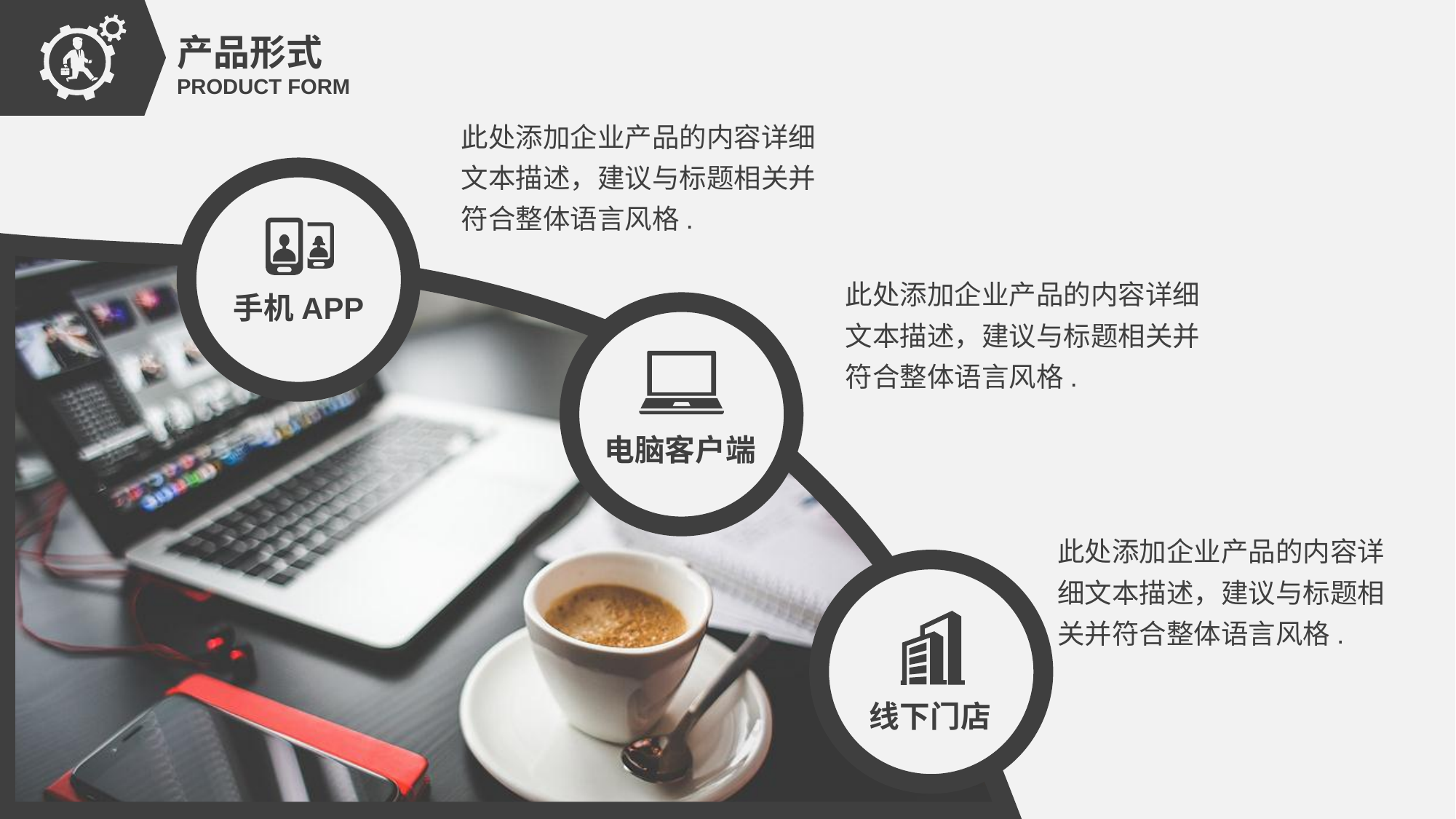

产品形式
PRODUCT FORM

此处添加企业产品的内容详细文本描述，建议与标题相关并符合整体语言风格.

手机APP

此处添加企业产品的内容详细文本描述，建议与标题相关并符合整体语言风格.

电脑客户端
此处添加企业产品的内容详细文本描述，建议与标题相关并符合整体语言风格.

线下门店